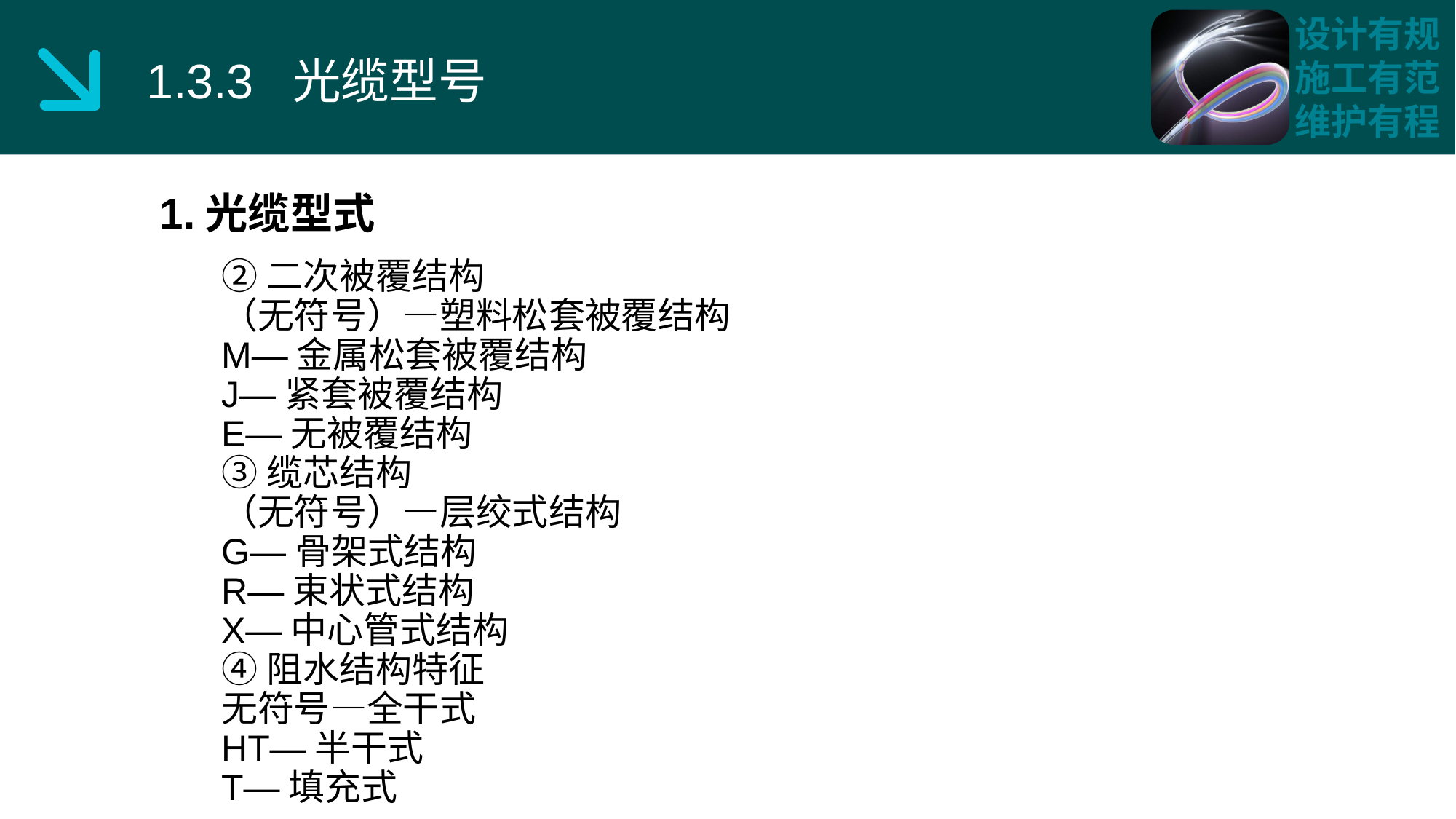

1.3.3  光缆型号

1.光缆型式
②二次被覆结构
（无符号）—塑料松套被覆结构
M—金属松套被覆结构
J—紧套被覆结构
E—无被覆结构
③缆芯结构
（无符号）—层绞式结构
G—骨架式结构
R—束状式结构
X—中心管式结构
④阻水结构特征
无符号—全干式
HT—半干式
T—填充式